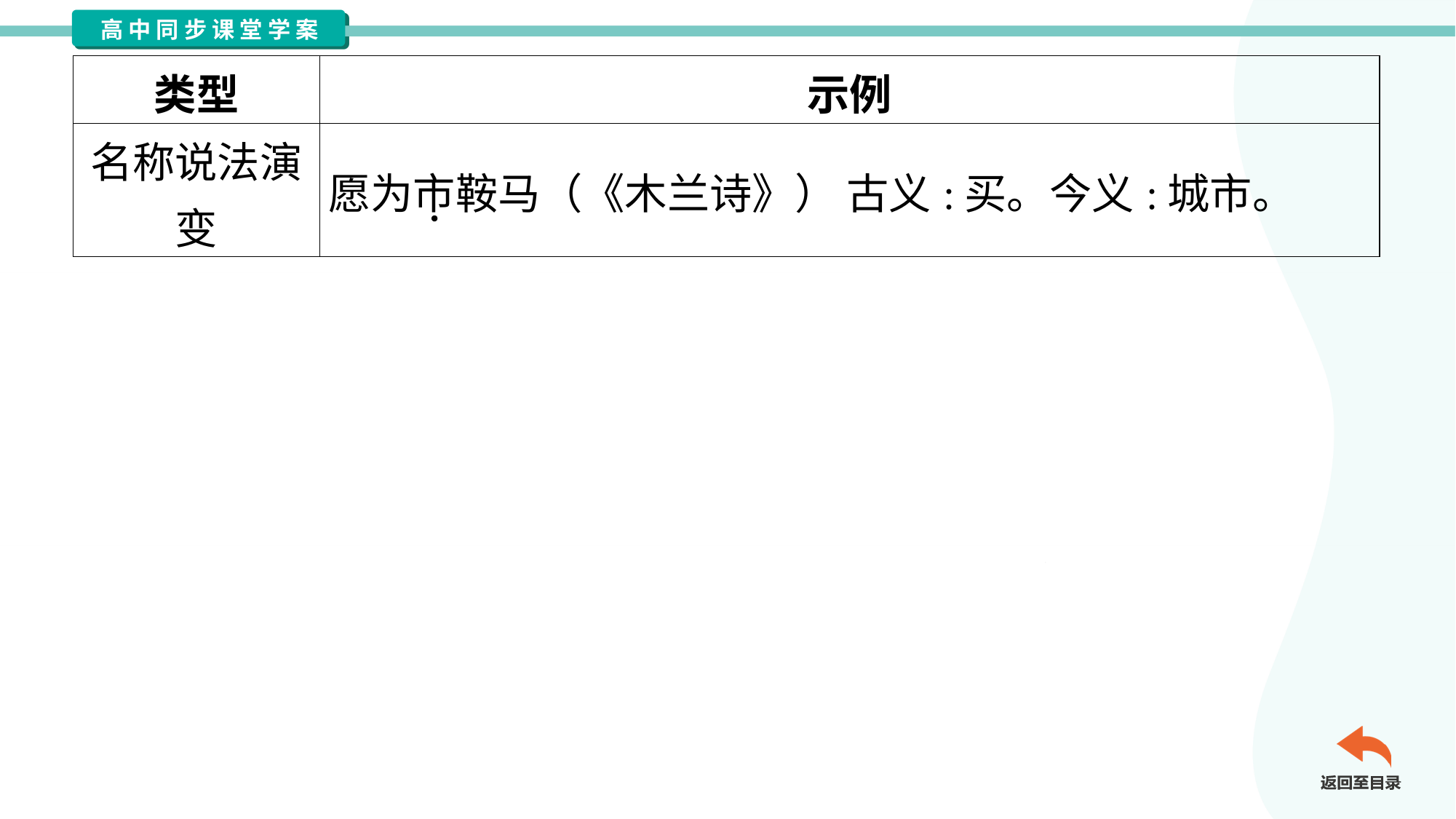

| 类型 | 示例 |
| --- | --- |
| 名称说法演 变 | 愿为市鞍马（《木兰诗》） 古义:买。今义:城市。 |